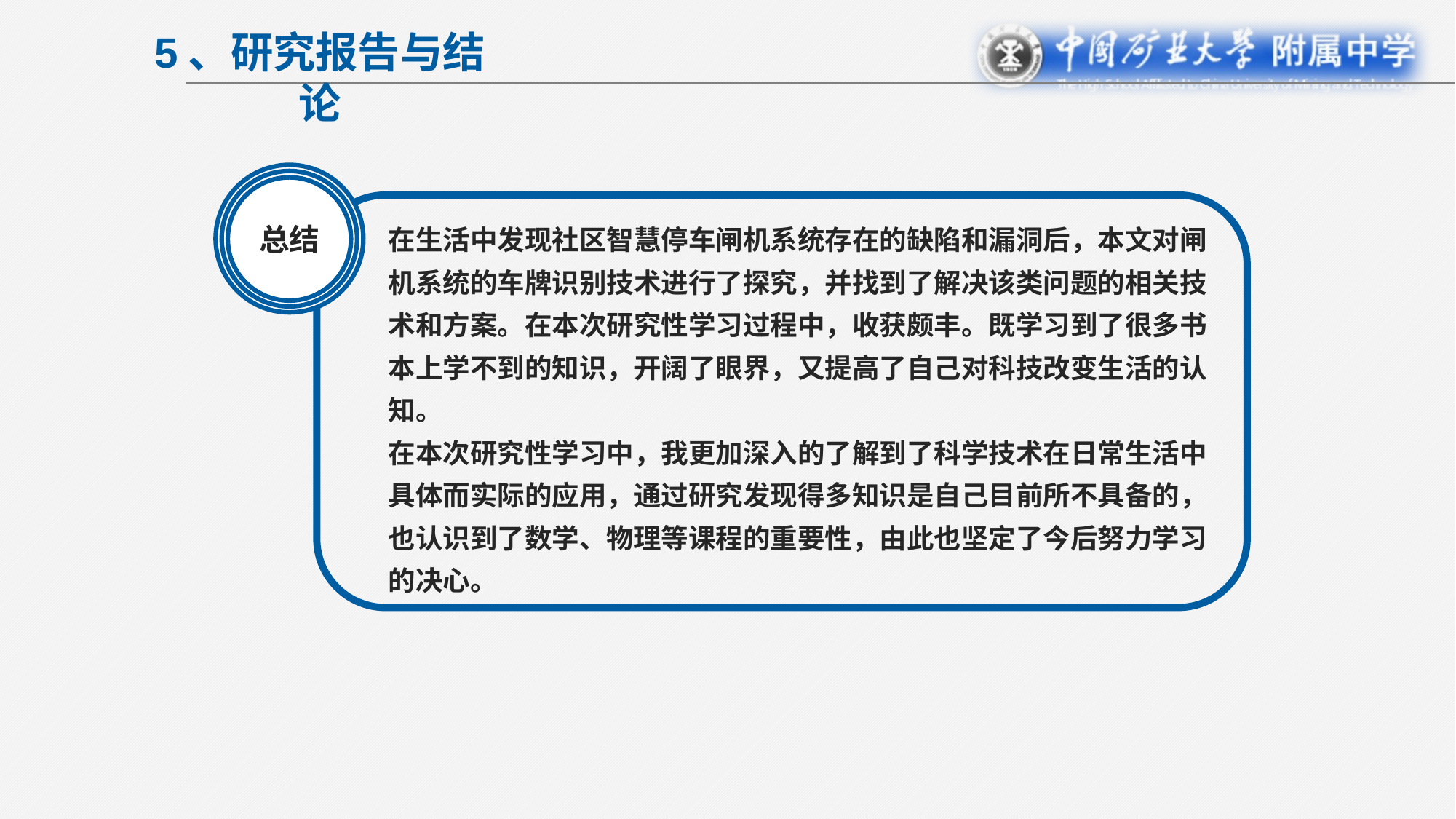

5、研究报告与结论

在生活中发现社区智慧停车闸机系统存在的缺陷和漏洞后，本文对闸机系统的车牌识别技术进行了探究，并找到了解决该类问题的相关技术和方案。在本次研究性学习过程中，收获颇丰。既学习到了很多书本上学不到的知识，开阔了眼界，又提高了自己对科技改变生活的认知。
在本次研究性学习中，我更加深入的了解到了科学技术在日常生活中具体而实际的应用，通过研究发现得多知识是自己目前所不具备的，也认识到了数学、物理等课程的重要性，由此也坚定了今后努力学习的决心。
总结